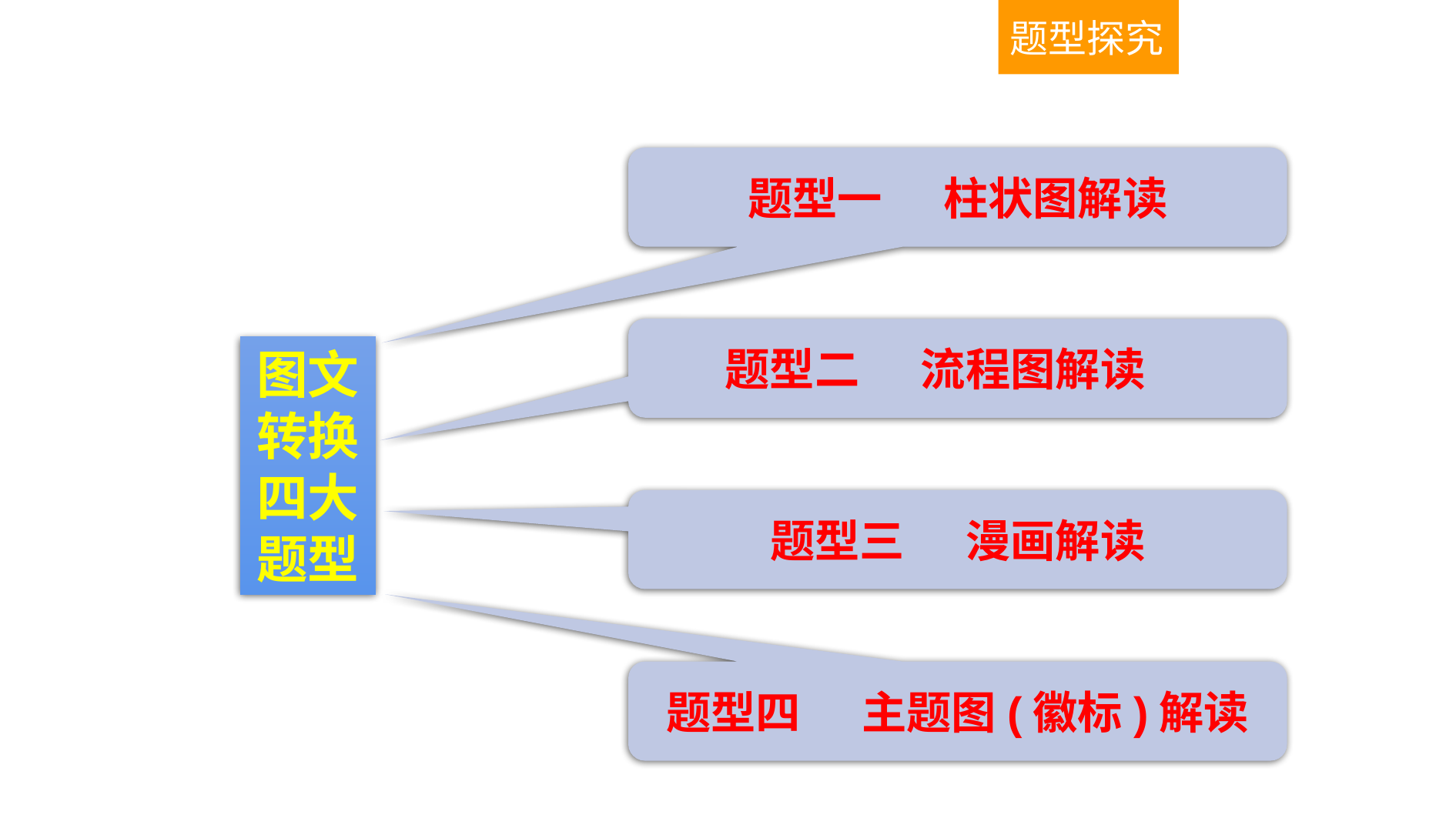

题型探究
题型一      柱状图解读
题型二      流程图解读
图文转换
四大题型
题型三      漫画解读
题型四      主题图(徽标)解读